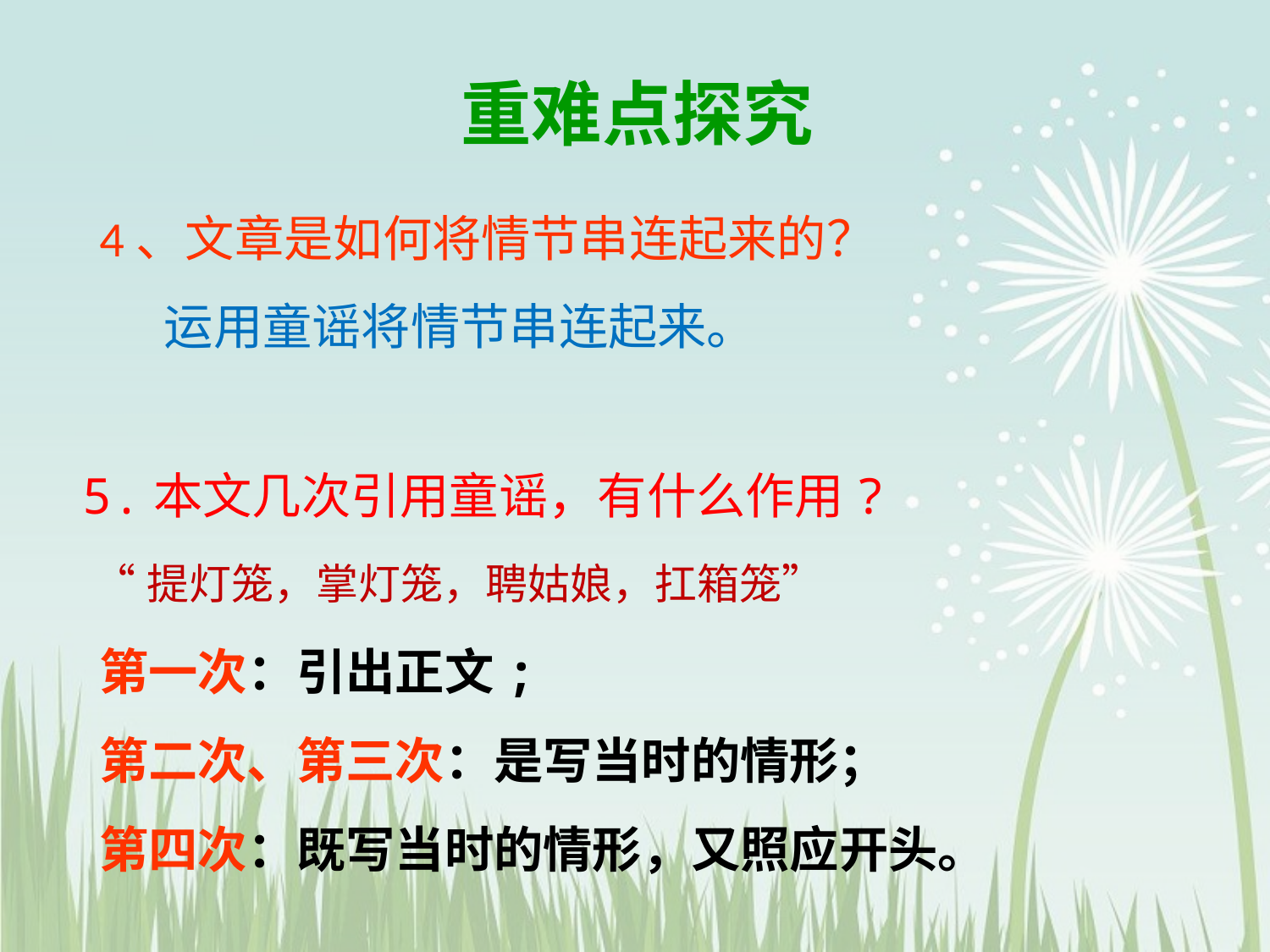

重难点探究
4、文章是如何将情节串连起来的？
运用童谣将情节串连起来。
5.本文几次引用童谣，有什么作用?
   “提灯笼，掌灯笼，聘姑娘，扛箱笼”
第一次：引出正文;
第二次、第三次：是写当时的情形；
第四次：既写当时的情形，又照应开头。